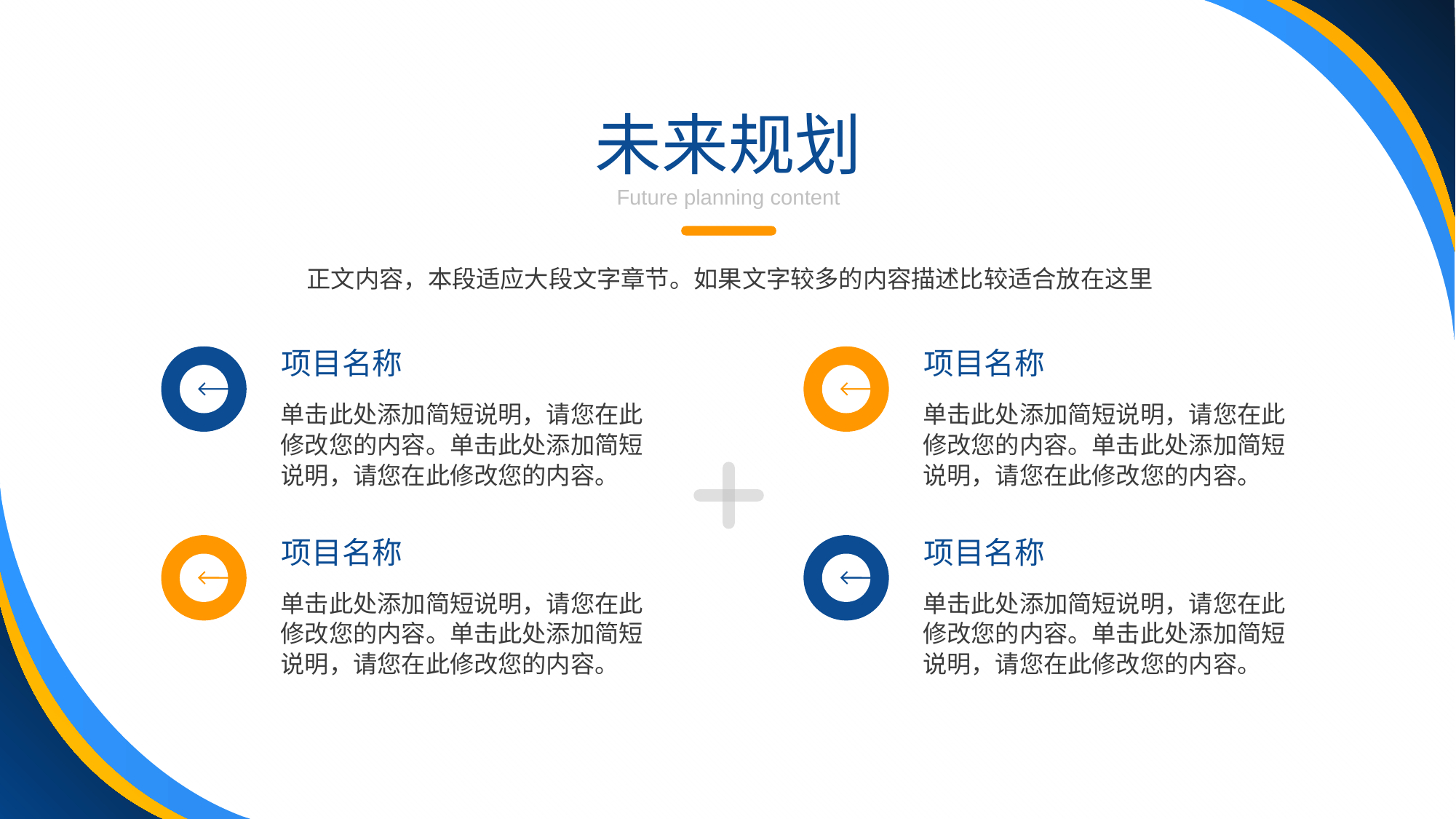

未来规划
Future planning content

正文内容，本段适应大段文字章节。如果文字较多的内容描述比较适合放在这里
项目名称
项目名称

单击此处添加简短说明，请您在此修改您的内容。单击此处添加简短说明，请您在此修改您的内容。
单击此处添加简短说明，请您在此修改您的内容。单击此处添加简短说明，请您在此修改您的内容。
项目名称
项目名称

单击此处添加简短说明，请您在此修改您的内容。单击此处添加简短说明，请您在此修改您的内容。
单击此处添加简短说明，请您在此修改您的内容。单击此处添加简短说明，请您在此修改您的内容。